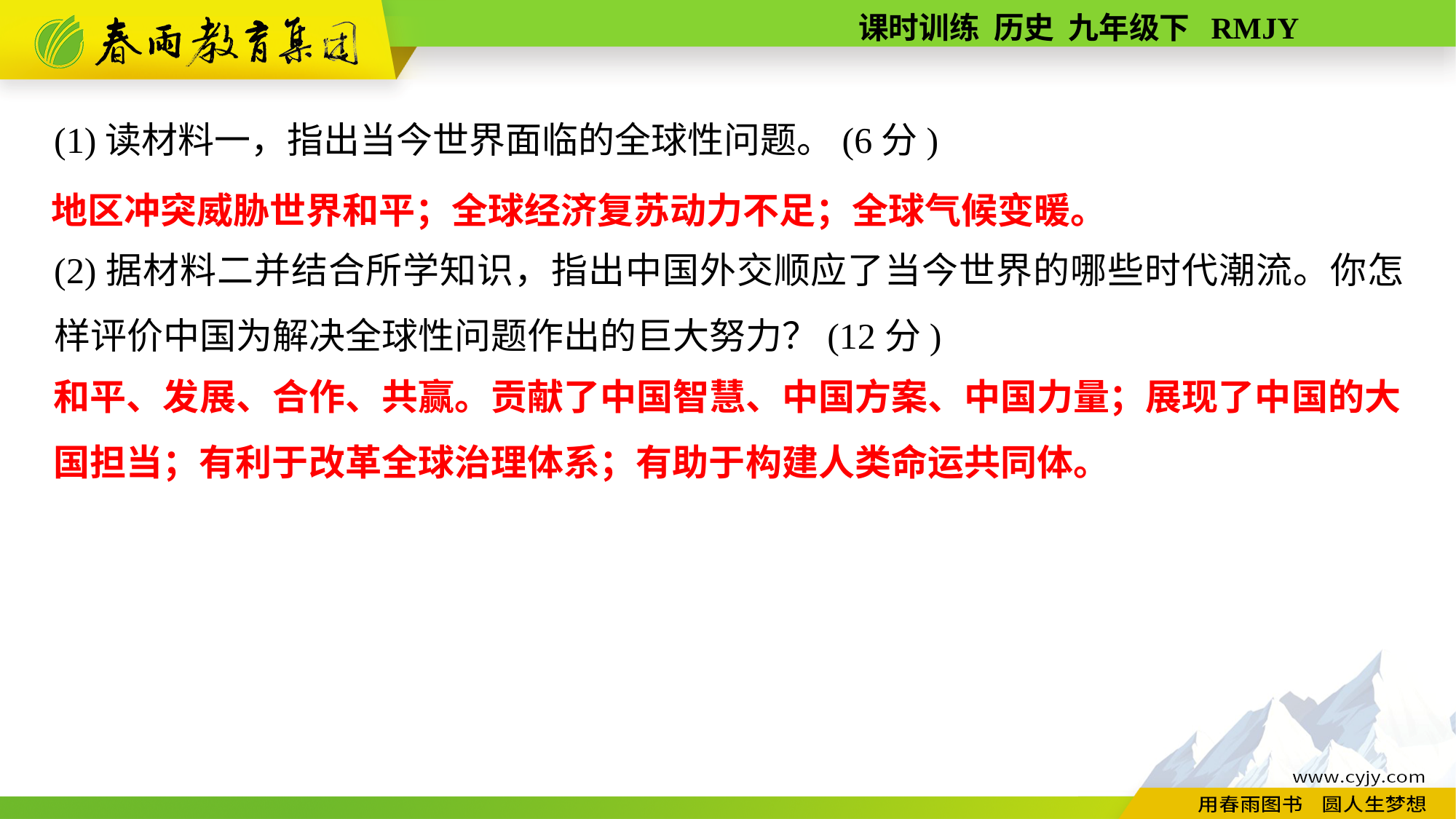

(1)读材料一，指出当今世界面临的全球性问题。(6分)

(2)据材料二并结合所学知识，指出中国外交顺应了当今世界的哪些时代潮流。你怎样评价中国为解决全球性问题作出的巨大努力？(12分)
地区冲突威胁世界和平；全球经济复苏动力不足；全球气候变暖。
和平、发展、合作、共赢。贡献了中国智慧、中国方案、中国力量；展现了中国的大国担当；有利于改革全球治理体系；有助于构建人类命运共同体。